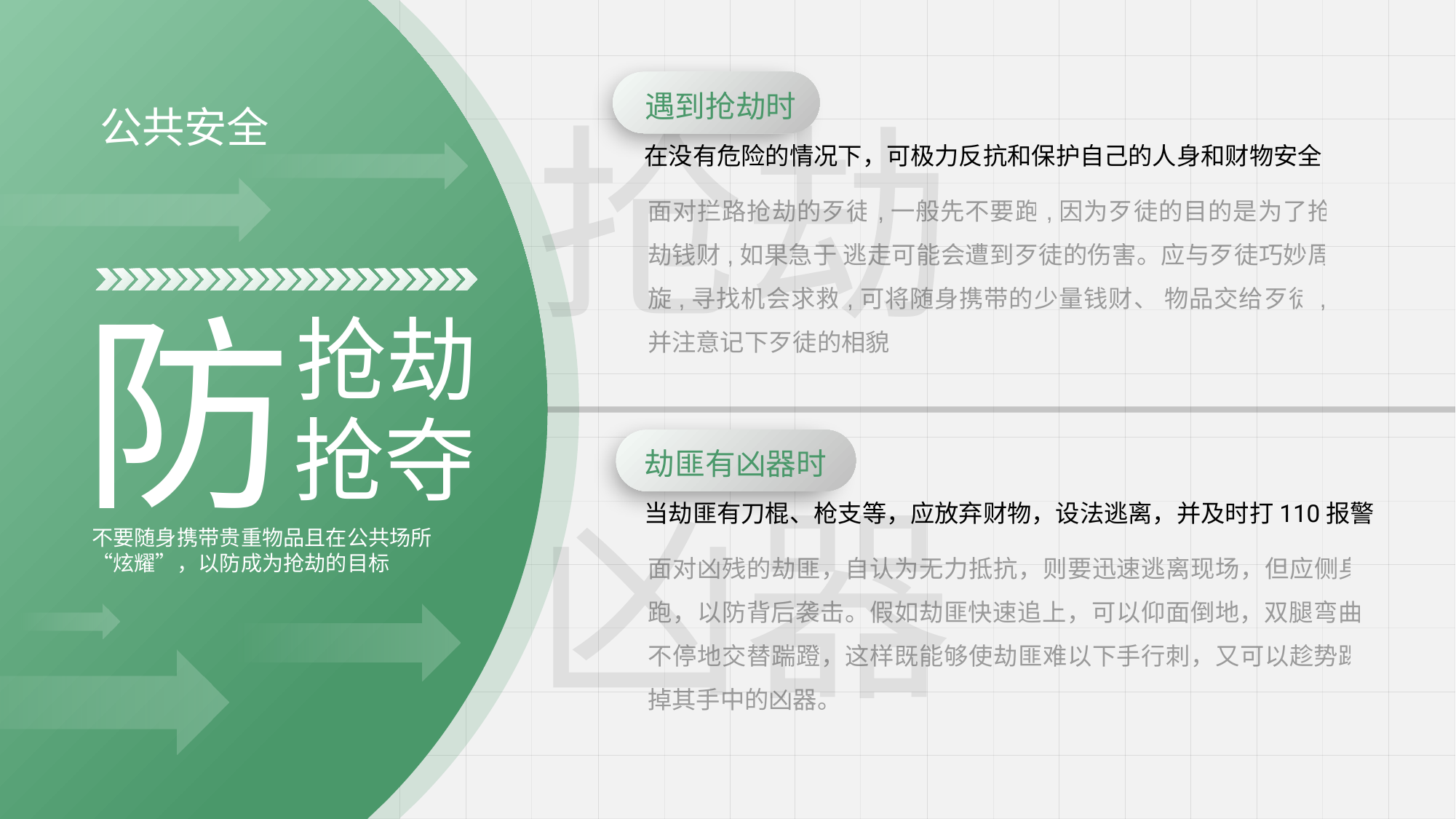

遇到抢劫时
抢劫
公共安全
在没有危险的情况下，可极力反抗和保护自己的人身和财物安全

面对拦路抢劫的歹徒,一般先不要跑,因为歹徒的目的是为了抢劫钱财,如果急于 逃走可能会遭到歹徒的伤害。应与歹徒巧妙周旋,寻找机会求救,可将随身携带的少量钱财、 物品交给歹徒,并注意记下歹徒的相貌

防
抢劫
抢夺

劫匪有凶器时

凶器
当劫匪有刀棍、枪支等，应放弃财物，设法逃离，并及时打110报警
不要随身携带贵重物品且在公共场所“炫耀”，以防成为抢劫的目标
面对凶残的劫匪，自认为无力抵抗，则要迅速逃离现场，但应侧身跑，以防背后袭击。假如劫匪快速追上，可以仰面倒地，双腿弯曲，不停地交替踹蹬，这样既能够使劫匪难以下手行刺，又可以趁势踢掉其手中的凶器。